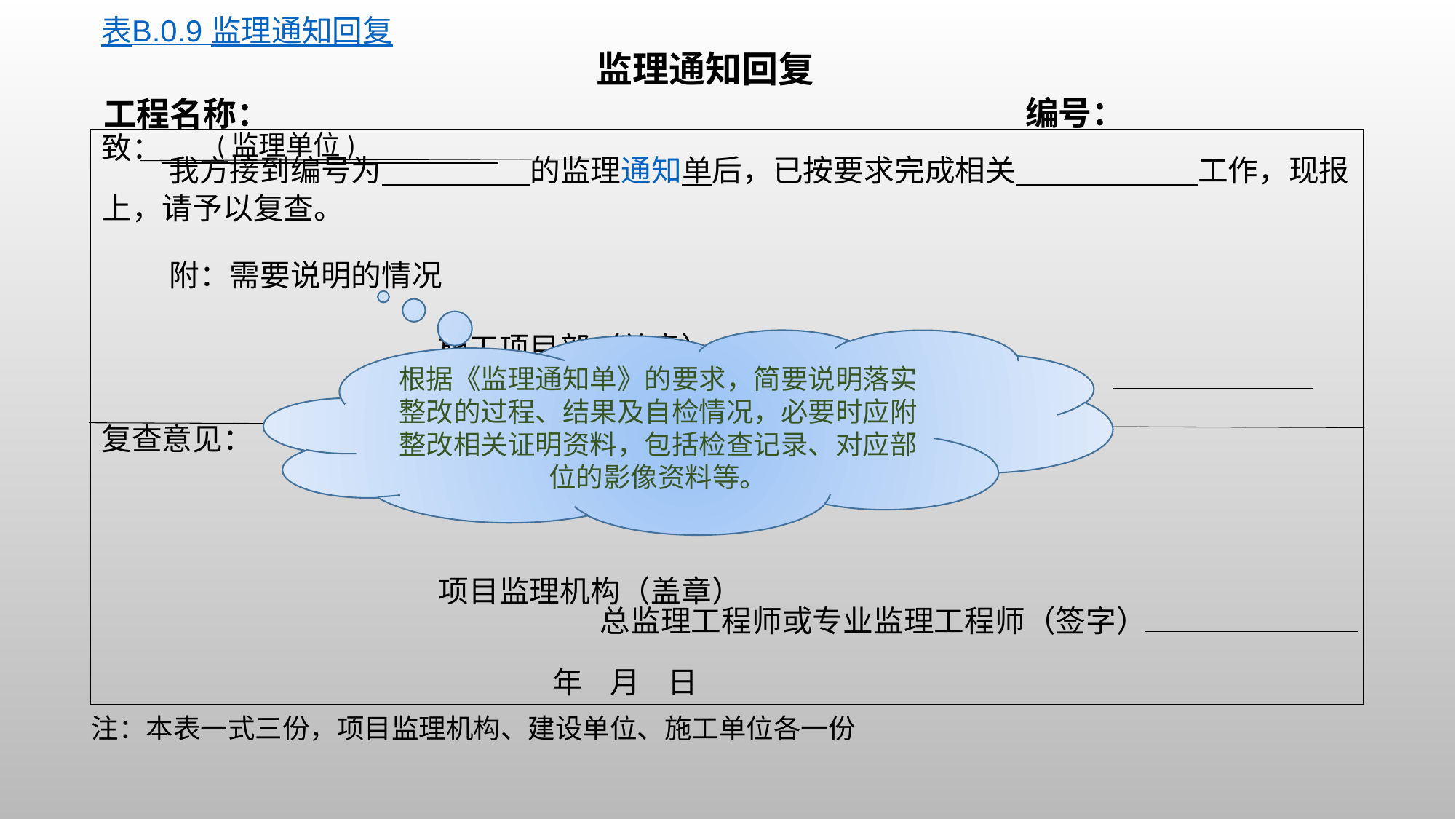

表B.0.9 监理通知回复
监理通知回复
编号：
工程名称：
(监理单位)
致：
         我方接到编号为                      的监理通知单后，已按要求完成相关                           工作，现报上，请予以复查。

         附：需要说明的情况

                                                 施工项目部（盖章）
                                                   项目经理（签字）
                                                                  年    月    日
复查意见：

                                                 项目监理机构（盖章）
                                                                         总监理工程师或专业监理工程师（签字）
                                                                  年    月    日
根据《监理通知单》的要求，简要说明落实整改的过程、结果及自检情况，必要时应附整改相关证明资料，包括检查记录、对应部位的影像资料等。
注：本表一式三份，项目监理机构、建设单位、施工单位各一份